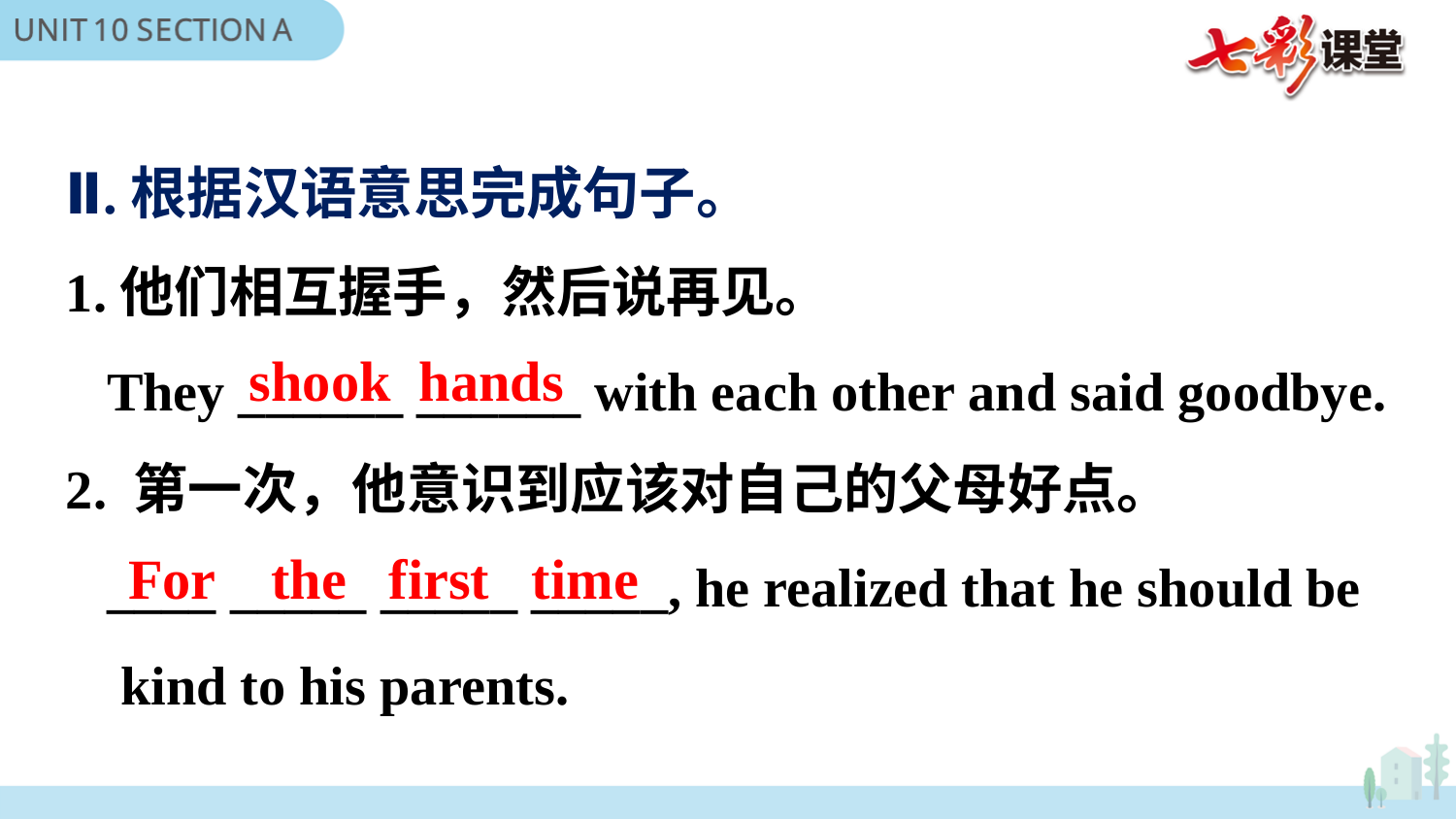

Ⅱ.根据汉语意思完成句子。
1.他们相互握手，然后说再见。
   They ______ ______ with each other and said goodbye.
2. 第一次，他意识到应该对自己的父母好点。
   ____ _____ _____ _____, he realized that he should be kind to his parents.
shook  hands
For    the   first   time